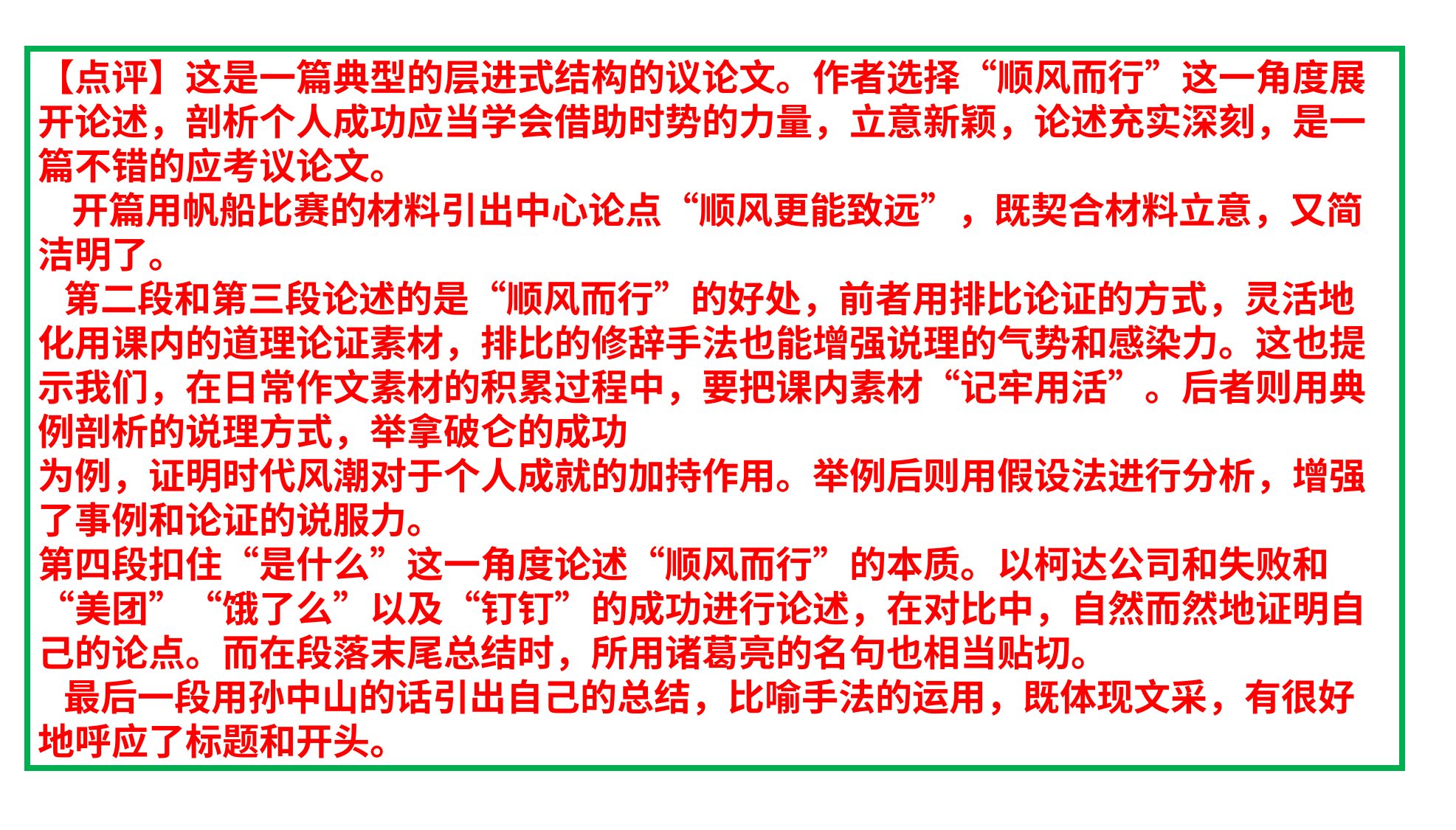

【点评】这是一篇典型的层进式结构的议论文。作者选择“顺风而行”这一角度展开论述，剖析个人成功应当学会借助时势的力量，立意新颖，论述充实深刻，是一篇不错的应考议论文。
   开篇用帆船比赛的材料引出中心论点“顺风更能致远”，既契合材料立意，又简洁明了。
  第二段和第三段论述的是“顺风而行”的好处，前者用排比论证的方式，灵活地化用课内的道理论证素材，排比的修辞手法也能增强说理的气势和感染力。这也提示我们，在日常作文素材的积累过程中，要把课内素材“记牢用活”。后者则用典例剖析的说理方式，举拿破仑的成功
为例，证明时代风潮对于个人成就的加持作用。举例后则用假设法进行分析，增强了事例和论证的说服力。
第四段扣住“是什么”这一角度论述“顺风而行”的本质。以柯达公司和失败和“美团”“饿了么”以及“钉钉”的成功进行论述，在对比中，自然而然地证明自己的论点。而在段落末尾总结时，所用诸葛亮的名句也相当贴切。
  最后一段用孙中山的话引出自己的总结，比喻手法的运用，既体现文采，有很好地呼应了标题和开头。